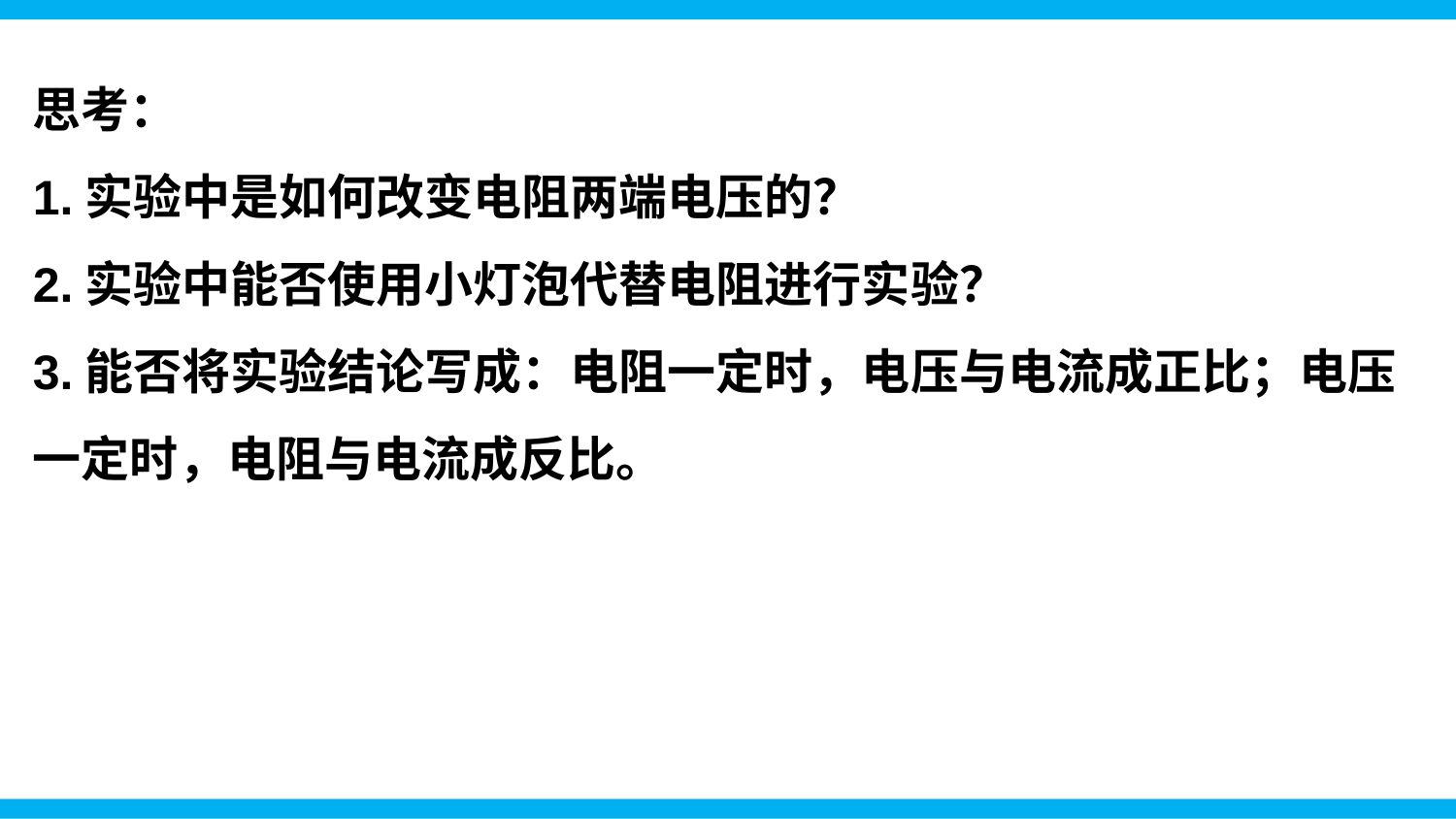

思考：
1.实验中是如何改变电阻两端电压的？
2.实验中能否使用小灯泡代替电阻进行实验？
3.能否将实验结论写成：电阻一定时，电压与电流成正比；电压一定时，电阻与电流成反比。